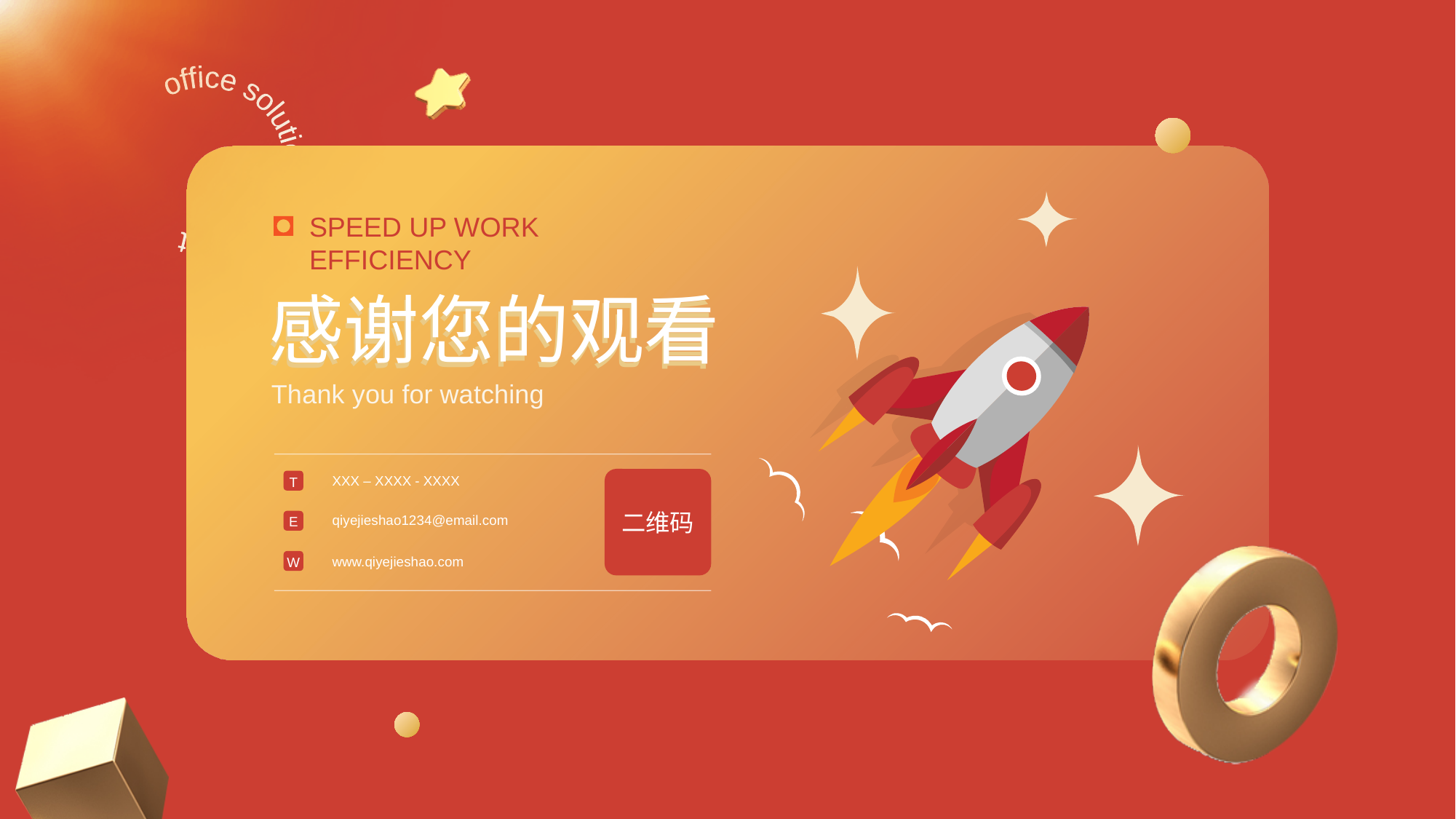

SPEED UP WORK EFFICIENCY

感谢您的观看
感谢您的观看
Thank you for watching
二维码

XXX – XXXX - XXXX
T

qiyejieshao1234@email.com
E

www.qiyejieshao.com
W